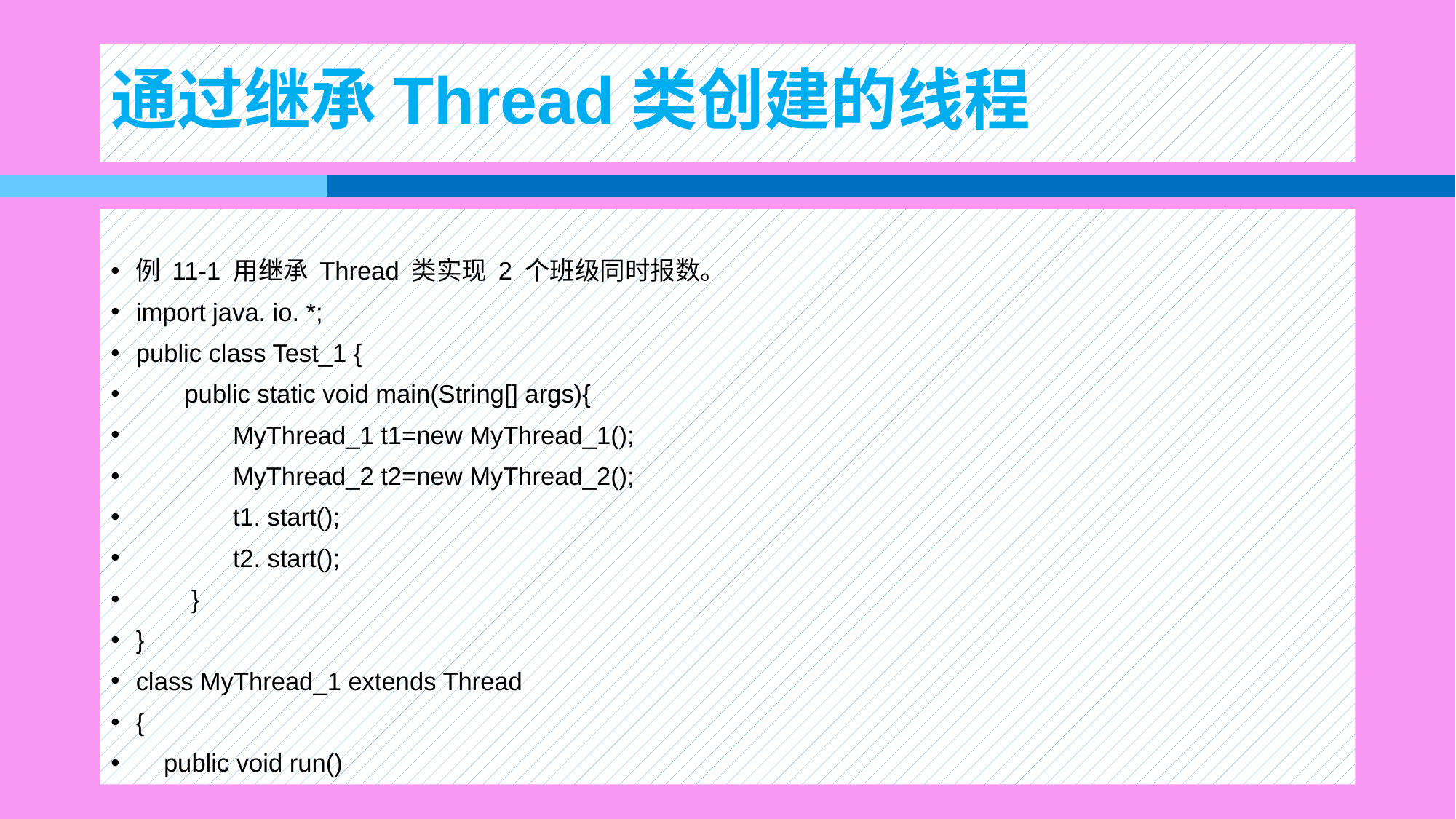

# 通过继承Thread类创建的线程

例 11-1 用继承 Thread 类实现 2 个班级同时报数。
import java. io. *;
public class Test_1 {
       public static void main(String[] args){
              MyThread_1 t1=new MyThread_1();
              MyThread_2 t2=new MyThread_2();
              t1. start();
              t2. start();
        }
}
class MyThread_1 extends Thread
{
    public void run()